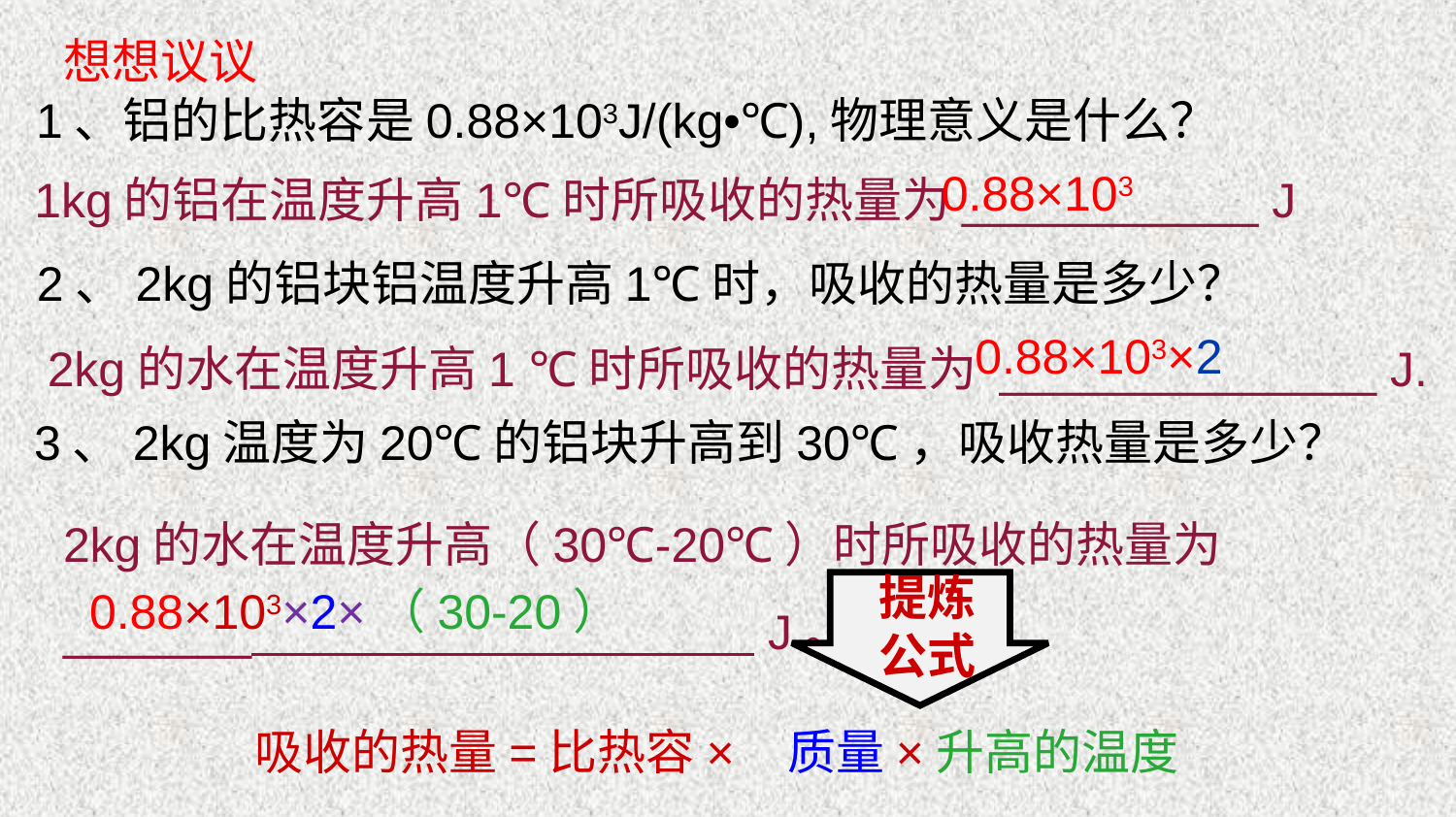

想想议议
1、铝的比热容是0.88×103J/(kg•℃),物理意义是什么？
0.88×103
1kg的铝在温度升高1℃时所吸收的热量为___________ J
2、2kg的铝块铝温度升高1℃时，吸收的热量是多少？
0.88×103×2
2kg的水在温度升高1 ℃时所吸收的热量为 ______________ J.
3、2kg温度为20℃的铝块升高到30℃，吸收热量是多少？
2kg的水在温度升高（30℃-20℃）时所吸收的热量为
_______                                      J。

提炼
公式
0.88×103×2×（30-20）
吸收的热量=比热容×   质量×升高的温度